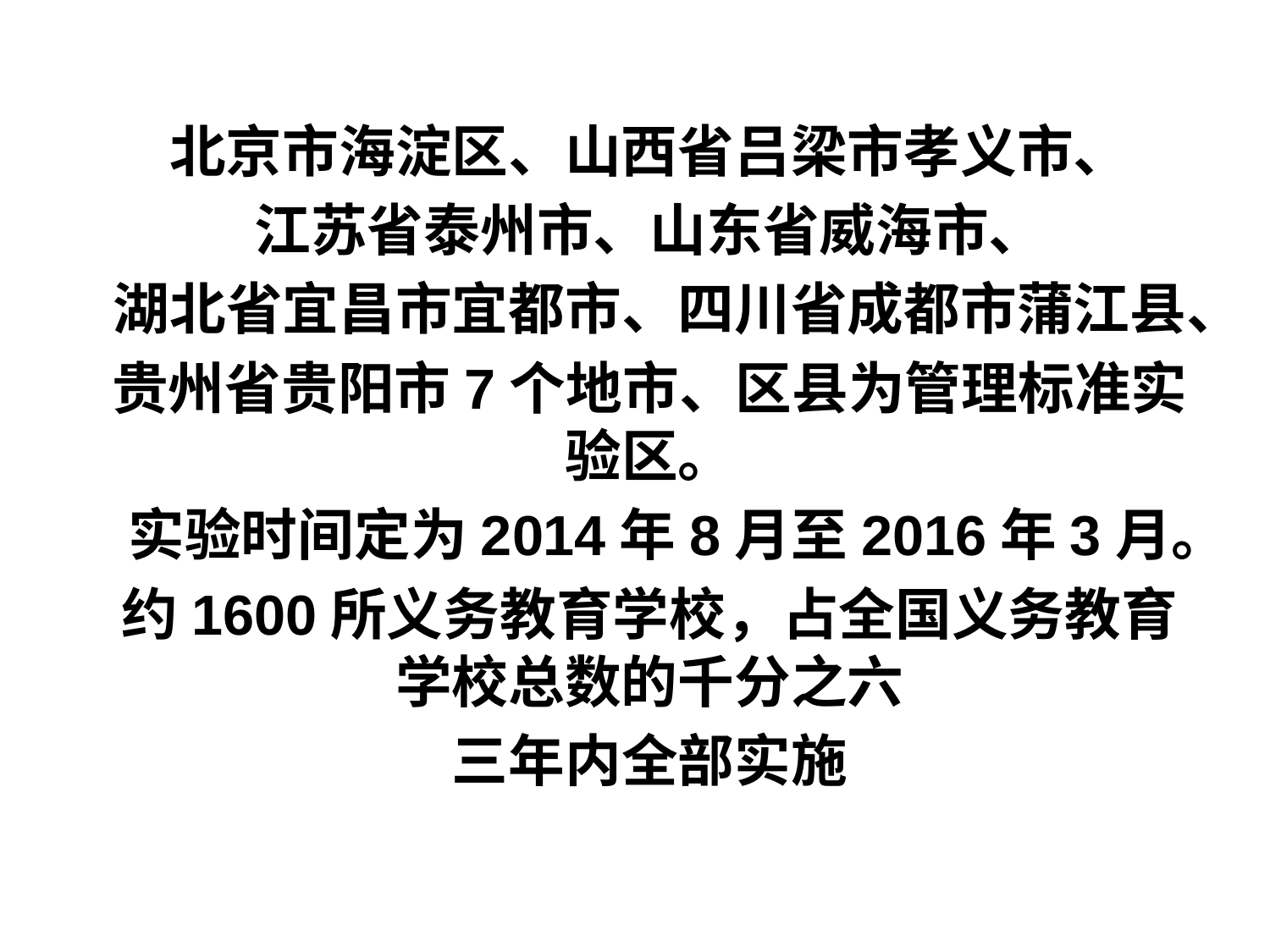

北京市海淀区、山西省吕梁市孝义市、
江苏省泰州市、山东省威海市、
湖北省宜昌市宜都市、四川省成都市蒲江县、
贵州省贵阳市7个地市、区县为管理标准实验区。
实验时间定为2014年8月至2016年3月。
约1600所义务教育学校，占全国义务教育学校总数的千分之六
三年内全部实施